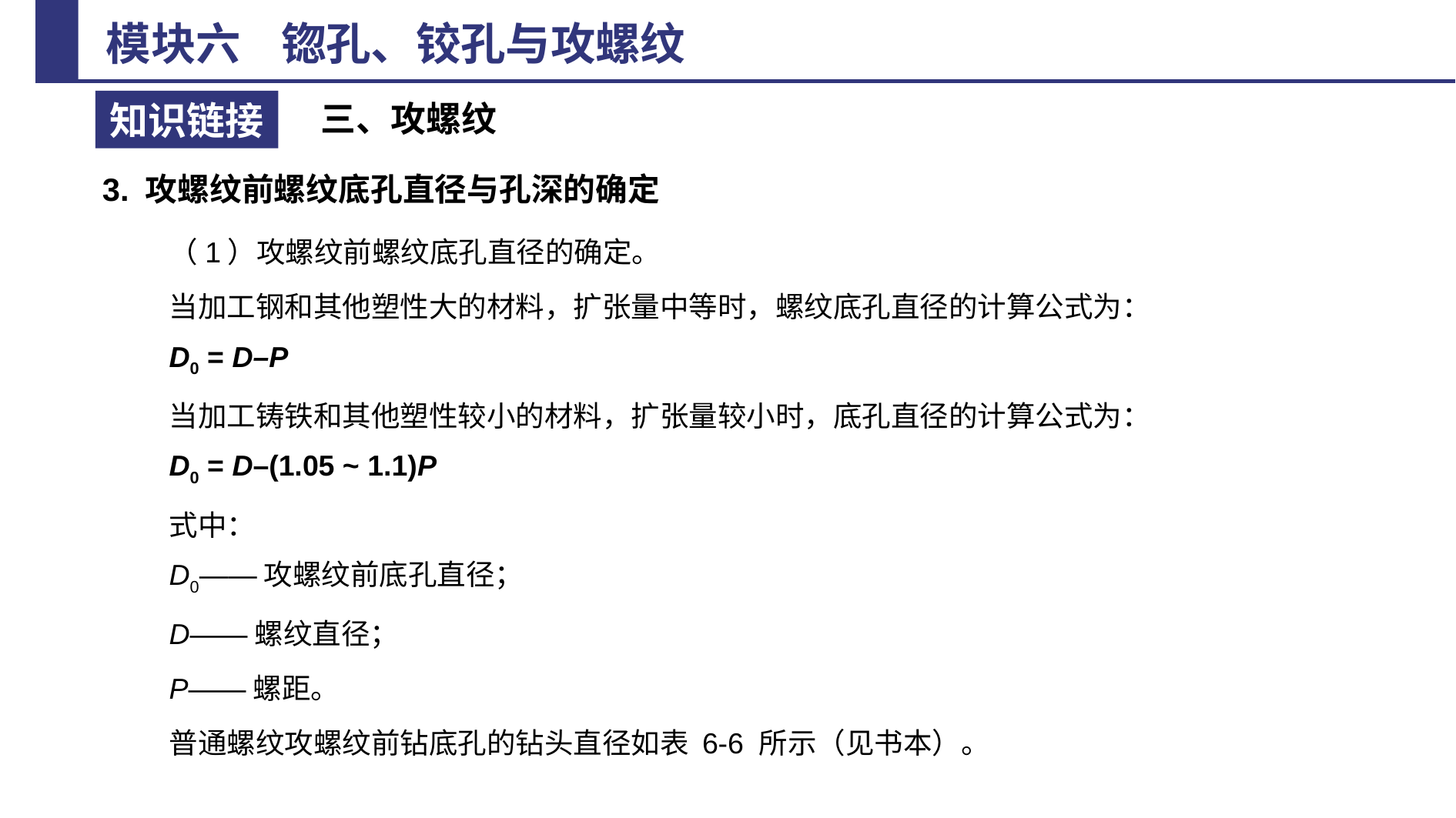

三、攻螺纹
3. 攻螺纹前螺纹底孔直径与孔深的确定
（1）攻螺纹前螺纹底孔直径的确定。
当加工钢和其他塑性大的材料，扩张量中等时，螺纹底孔直径的计算公式为：
D0 = D–P
当加工铸铁和其他塑性较小的材料，扩张量较小时，底孔直径的计算公式为：
D0 = D–(1.05 ~ 1.1)P
式中：
D0——攻螺纹前底孔直径；
D——螺纹直径；
P——螺距。
普通螺纹攻螺纹前钻底孔的钻头直径如表 6-6 所示（见书本）。